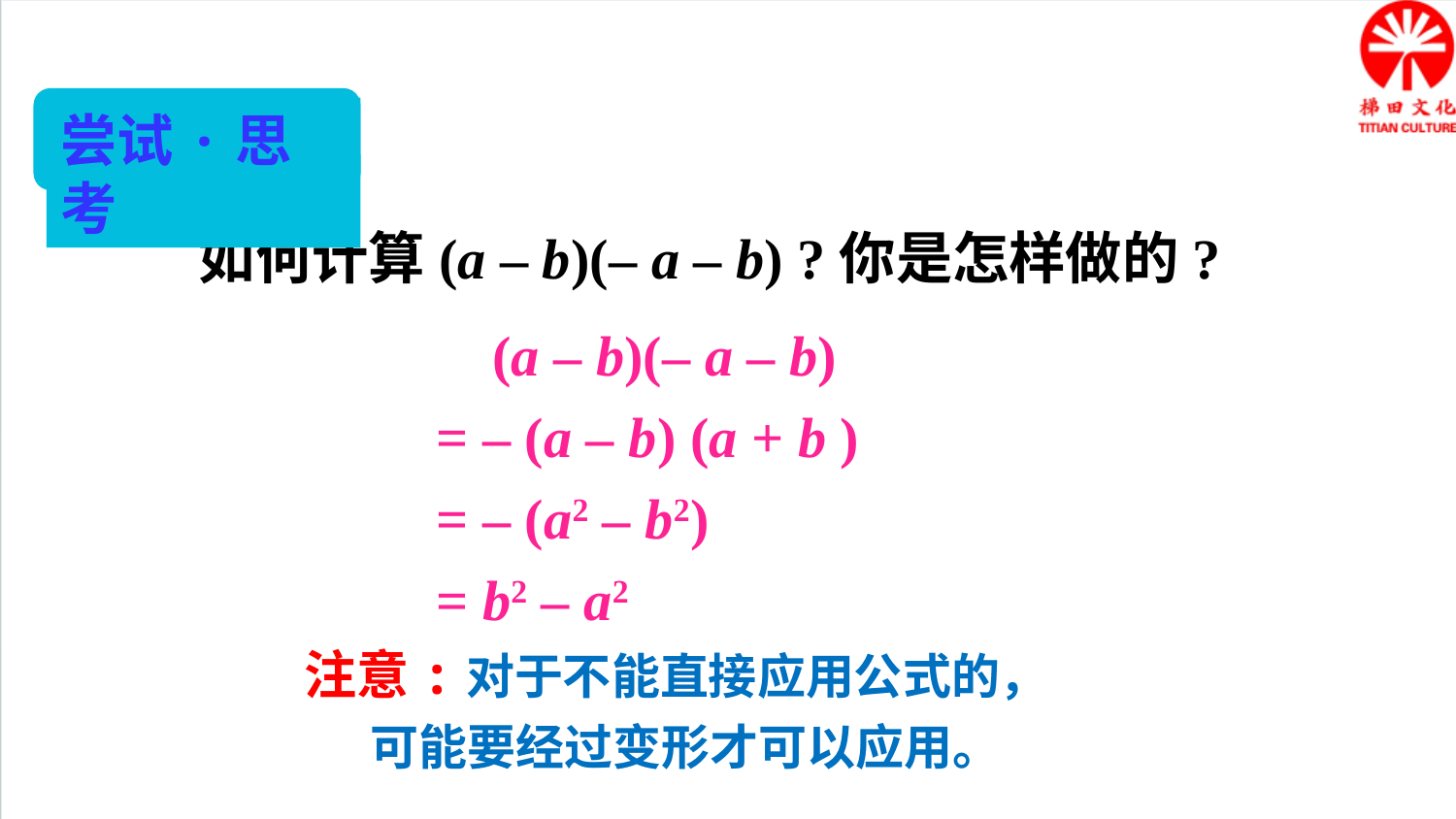

尝试·思考
 如何计算(a – b)(– a – b) ?你是怎样做的?
    (a – b)(– a – b)
= – (a – b) (a + b )
= – (a2 – b2)
= b2 – a2
注意:对于不能直接应用公式的，
     可能要经过变形才可以应用。